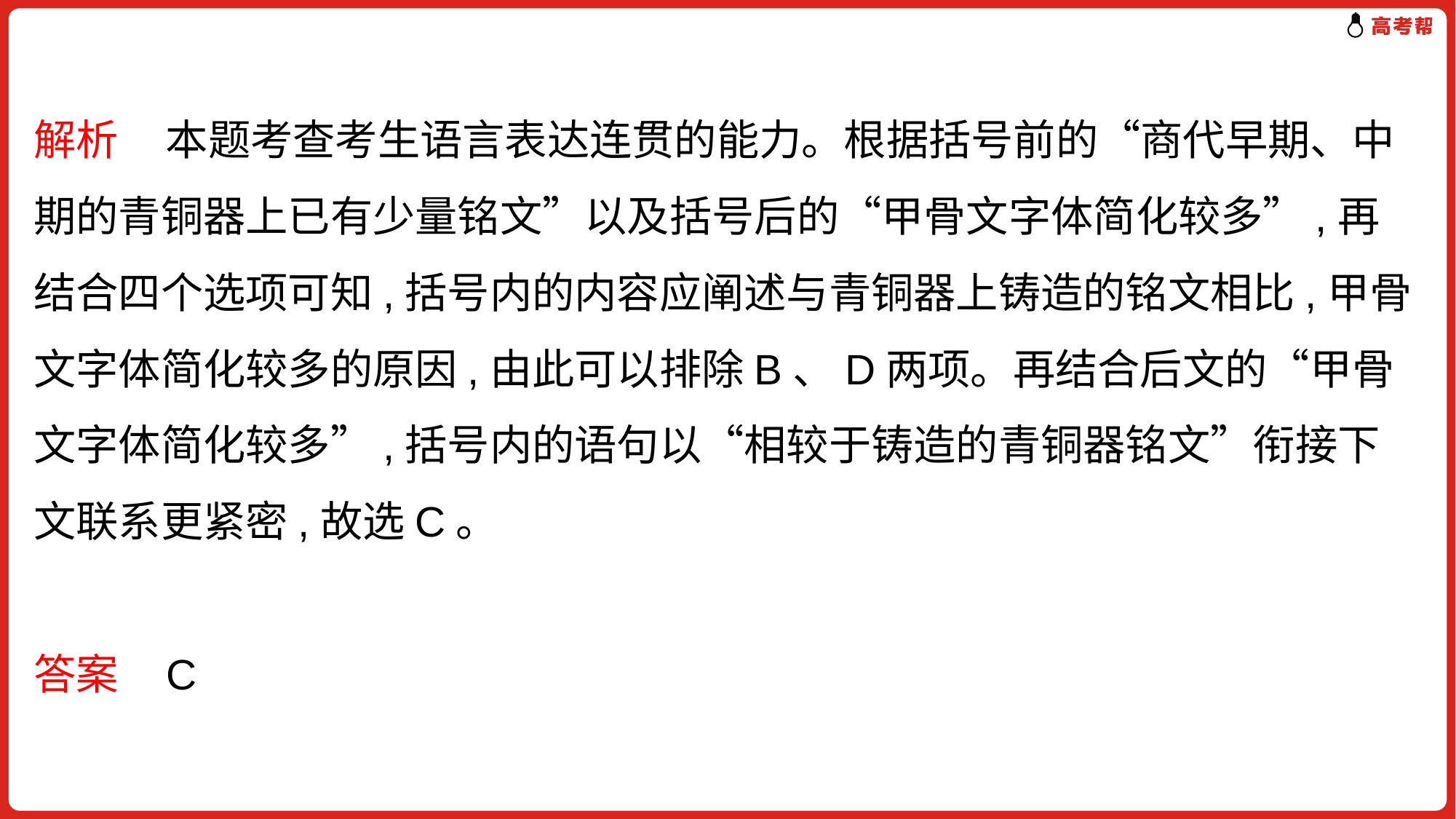

解析     本题考查考生语言表达连贯的能力。根据括号前的“商代早期、中期的青铜器上已有少量铭文”以及括号后的“甲骨文字体简化较多”,再结合四个选项可知,括号内的内容应阐述与青铜器上铸造的铭文相比,甲骨文字体简化较多的原因,由此可以排除B、D两项。再结合后文的“甲骨文字体简化较多”,括号内的语句以“相较于铸造的青铜器铭文”衔接下文联系更紧密,故选C。

答案    C